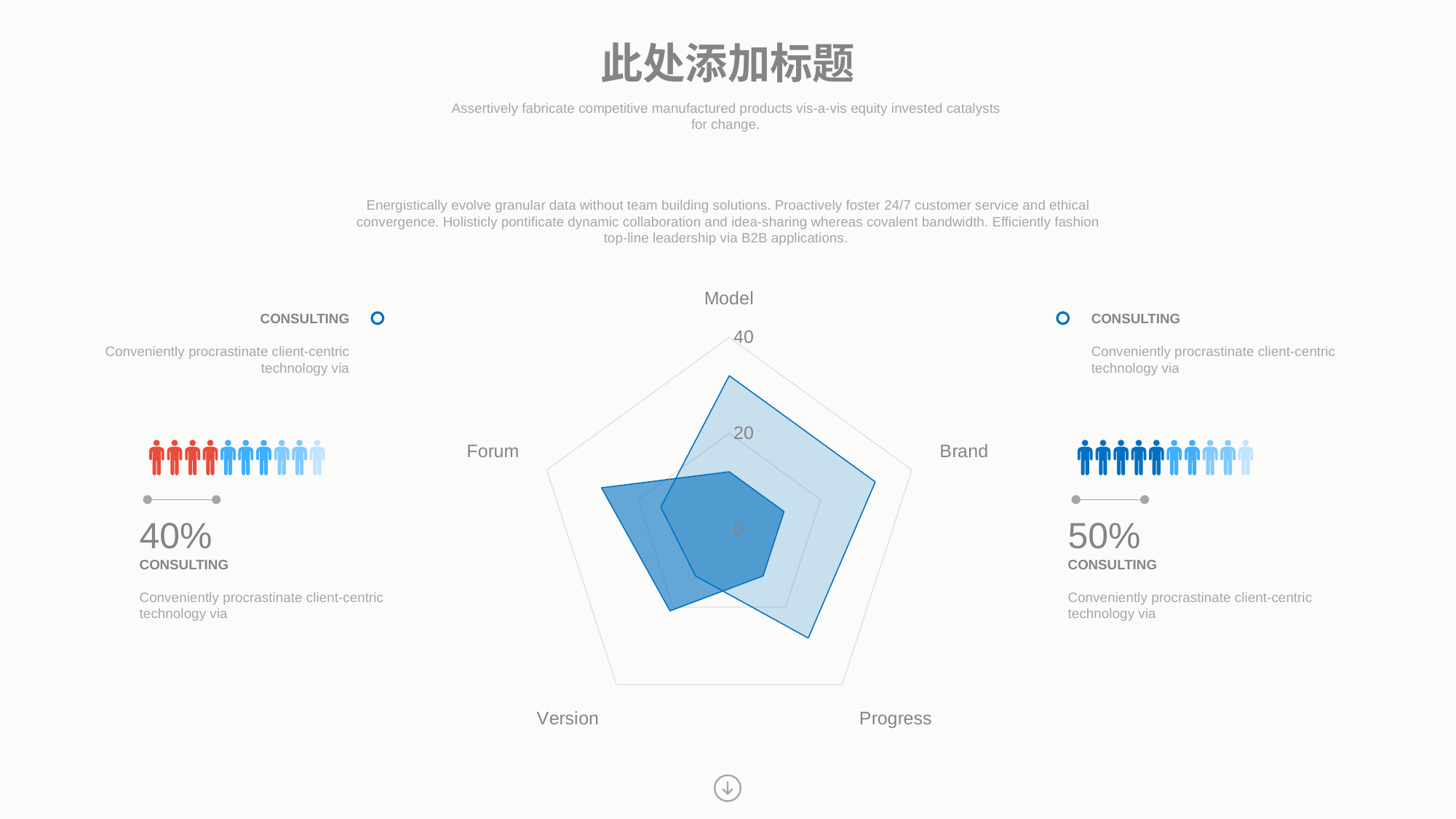

此处添加标题
Assertively fabricate competitive manufactured products vis-a-vis equity invested catalysts
for change.
Energistically evolve granular data without team building solutions. Proactively foster 24/7 customer service and ethical convergence. Holisticly pontificate dynamic collaboration and idea-sharing whereas covalent bandwidth. Efficiently fashion top-line leadership via B2B applications.

### Chart

| Category | Series 1 | Series 2 |
|---|---|---|
| Model | 32.0 | 12.0 |
| Brand | 32.0 | 12.0 |
| Progress | 28.0 | 12.0 |
| Version | 12.0 | 21.0 |
| Forum | 15.0 | 28.0 |
CONSULTING

Conveniently procrastinate client-centric technology via
CONSULTING

Conveniently procrastinate client-centric technology via

40%
CONSULTING

Conveniently procrastinate client-centric technology via
50%
CONSULTING

Conveniently procrastinate client-centric technology via